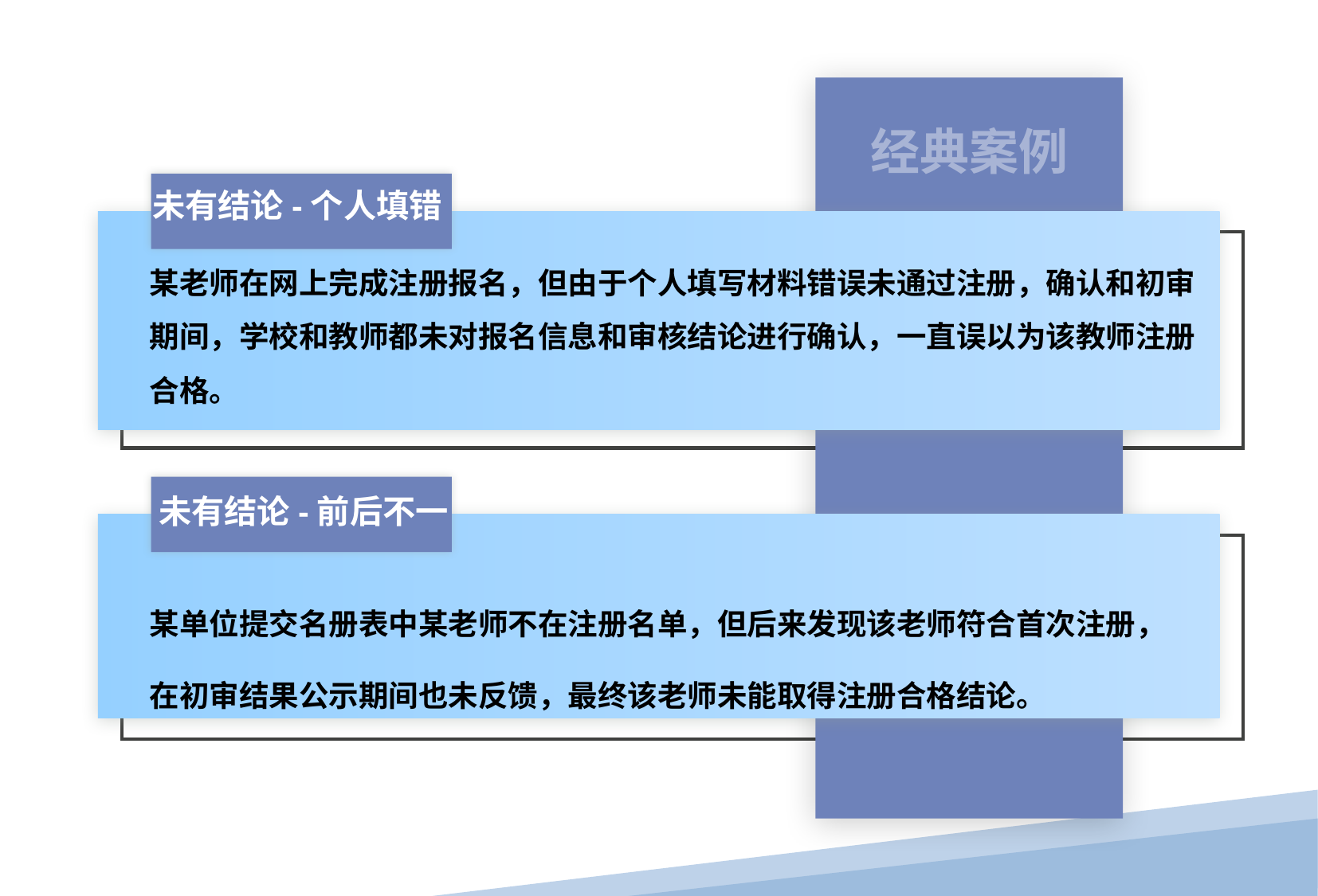

经典案例

未有结论-个人填错

某老师在网上完成注册报名，但由于个人填写材料错误未通过注册，确认和初审期间，学校和教师都未对报名信息和审核结论进行确认，一直误以为该教师注册合格。

未有结论-前后不一

某单位提交名册表中某老师不在注册名单，但后来发现该老师符合首次注册，在初审结果公示期间也未反馈，最终该老师未能取得注册合格结论。